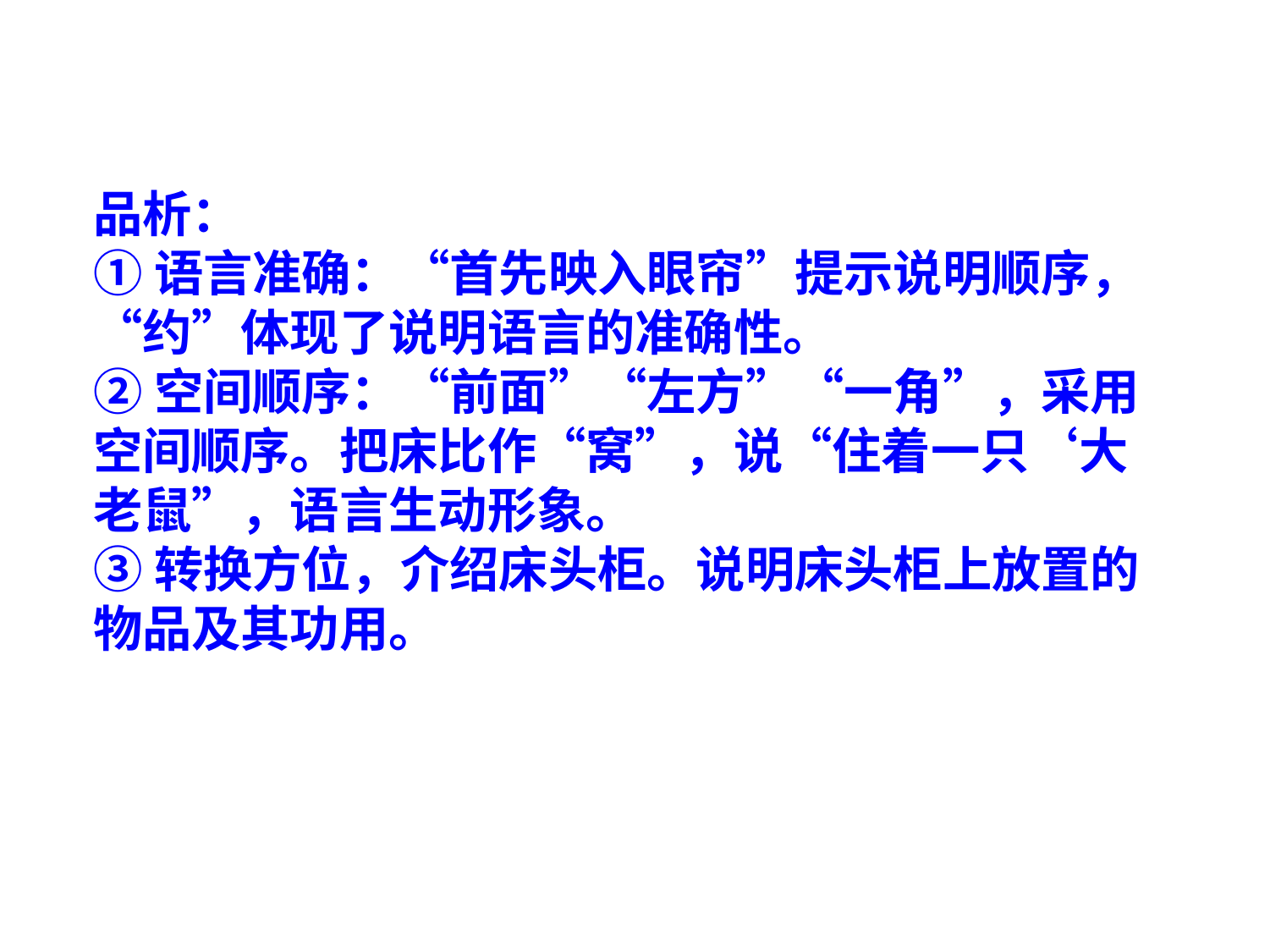

品析：
①语言准确：“首先映入眼帘”提示说明顺序，“约”体现了说明语言的准确性。
②空间顺序：“前面”“左方”“一角”，采用空间顺序。把床比作“窝”，说“住着一只‘大老鼠”，语言生动形象。
③转换方位，介绍床头柜。说明床头柜上放置的物品及其功用。